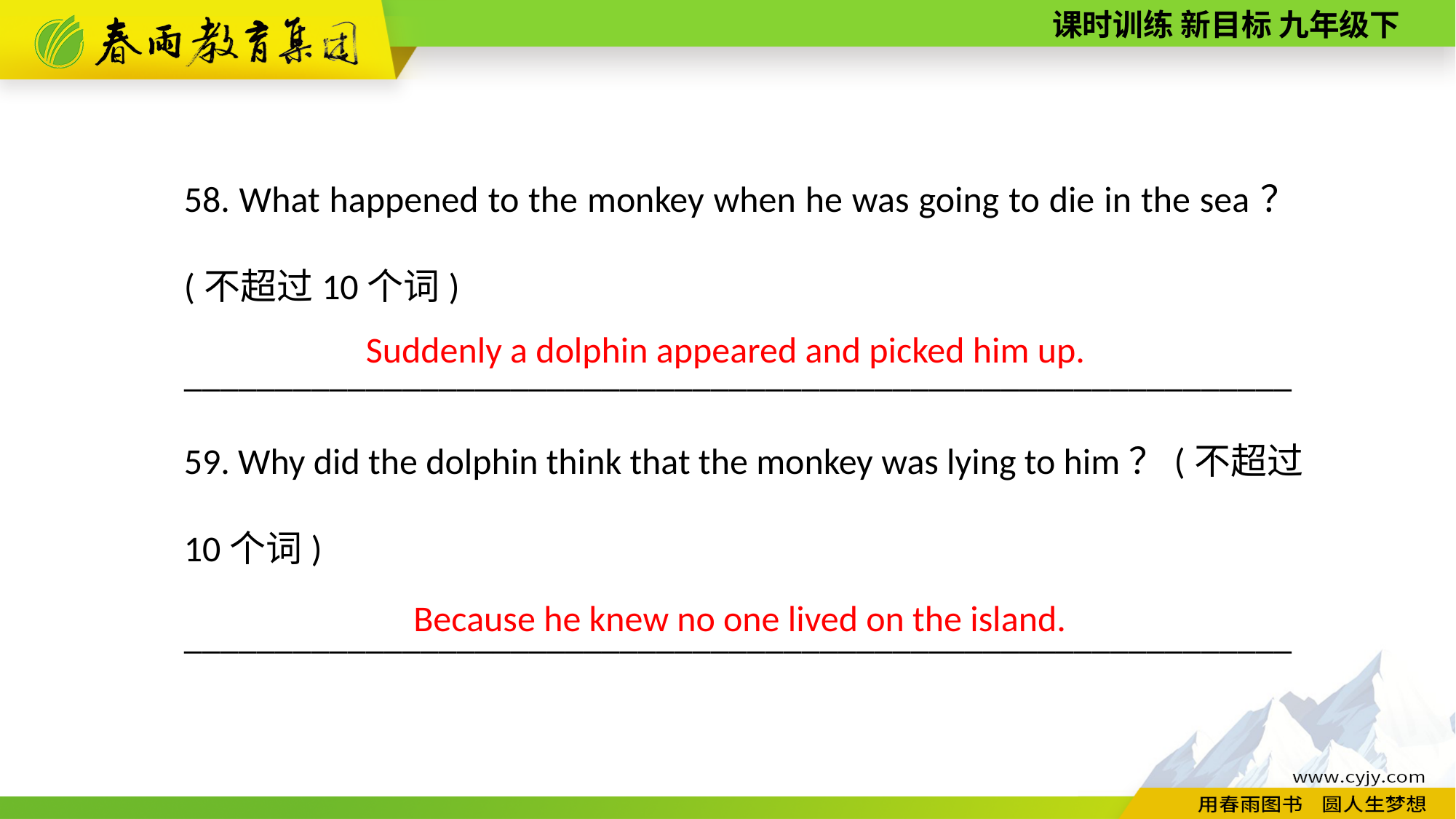

58. What happened to the monkey when he was going to die in the sea？(不超过10个词)
_____________________________________________________________
59. Why did the dolphin think that the monkey was lying to him？(不超过10个词)
_____________________________________________________________
Suddenly a dolphin appeared and picked him up.
Because he knew no one lived on the island.